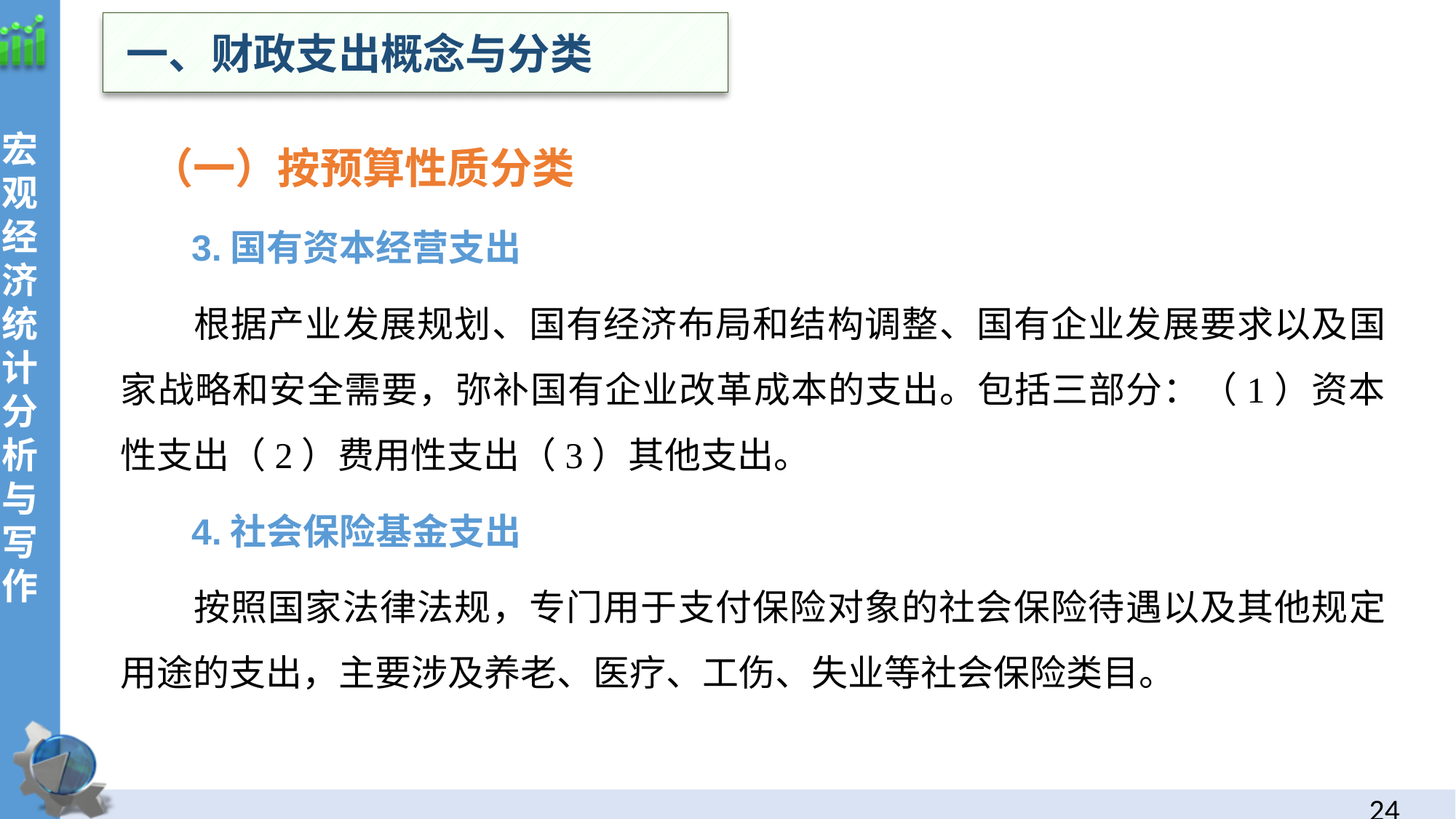

一、财政支出概念与分类
宏观经济统计分析与写作
（一）按预算性质分类
    3.国有资本经营支出
根据产业发展规划、国有经济布局和结构调整、国有企业发展要求以及国家战略和安全需要，弥补国有企业改革成本的支出。包括三部分：（1）资本性支出（2）费用性支出（3）其他支出。
    4.社会保险基金支出
按照国家法律法规，专门用于支付保险对象的社会保险待遇以及其他规定用途的支出，主要涉及养老、医疗、工伤、失业等社会保险类目。

24